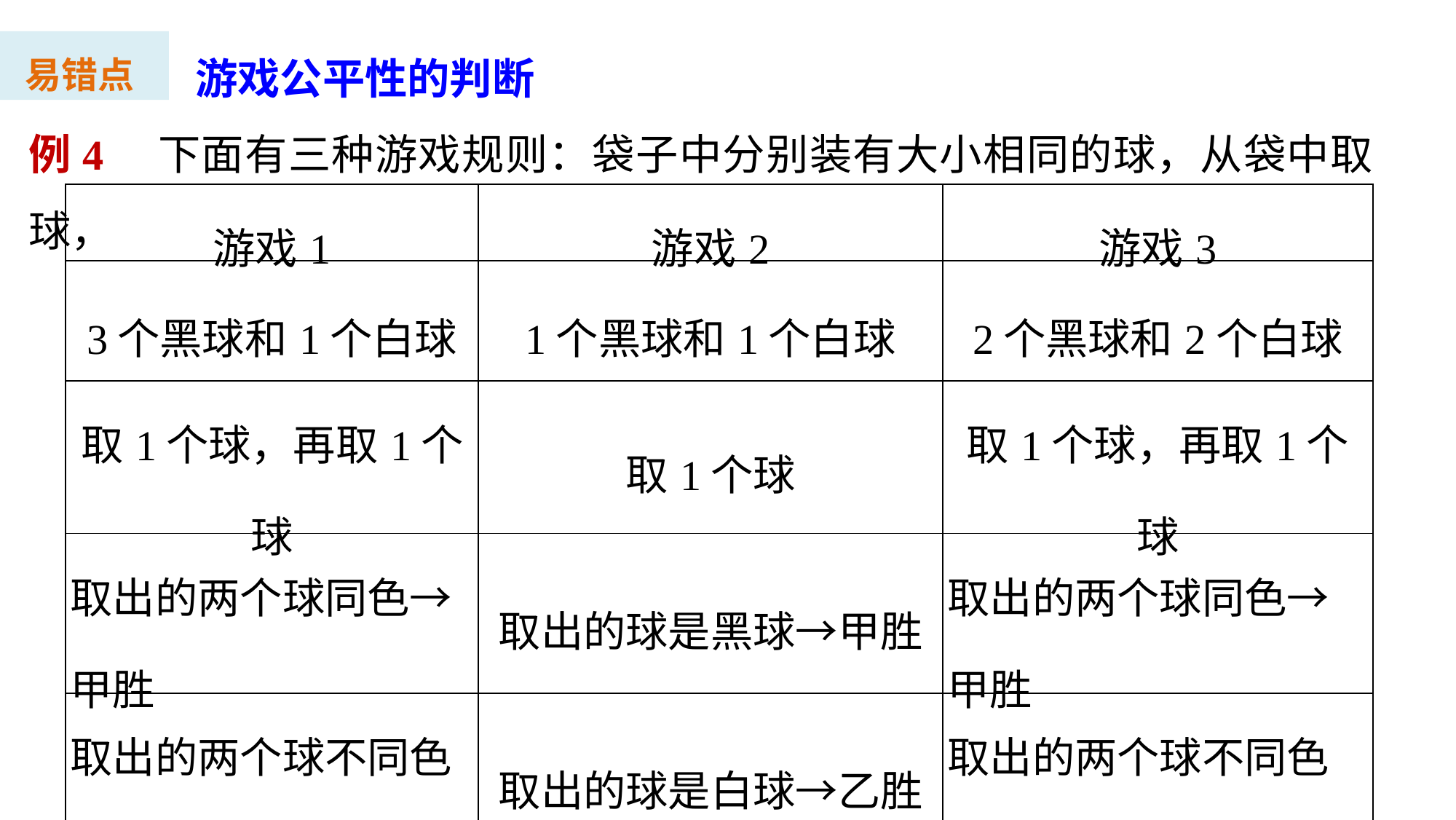

游戏公平性的判断

易错点
例4　下面有三种游戏规则：袋子中分别装有大小相同的球，从袋中取球，
| 游戏1 | 游戏2 | 游戏3 |
| --- | --- | --- |
| 3个黑球和1个白球 | 1个黑球和1个白球 | 2个黑球和2个白球 |
| 取1个球，再取1个球 | 取1个球 | 取1个球，再取1个球 |
| 取出的两个球同色→甲胜 | 取出的球是黑球→甲胜 | 取出的两个球同色→甲胜 |
| 取出的两个球不同色→乙胜 | 取出的球是白球→乙胜 | 取出的两个球不同色→乙胜 |